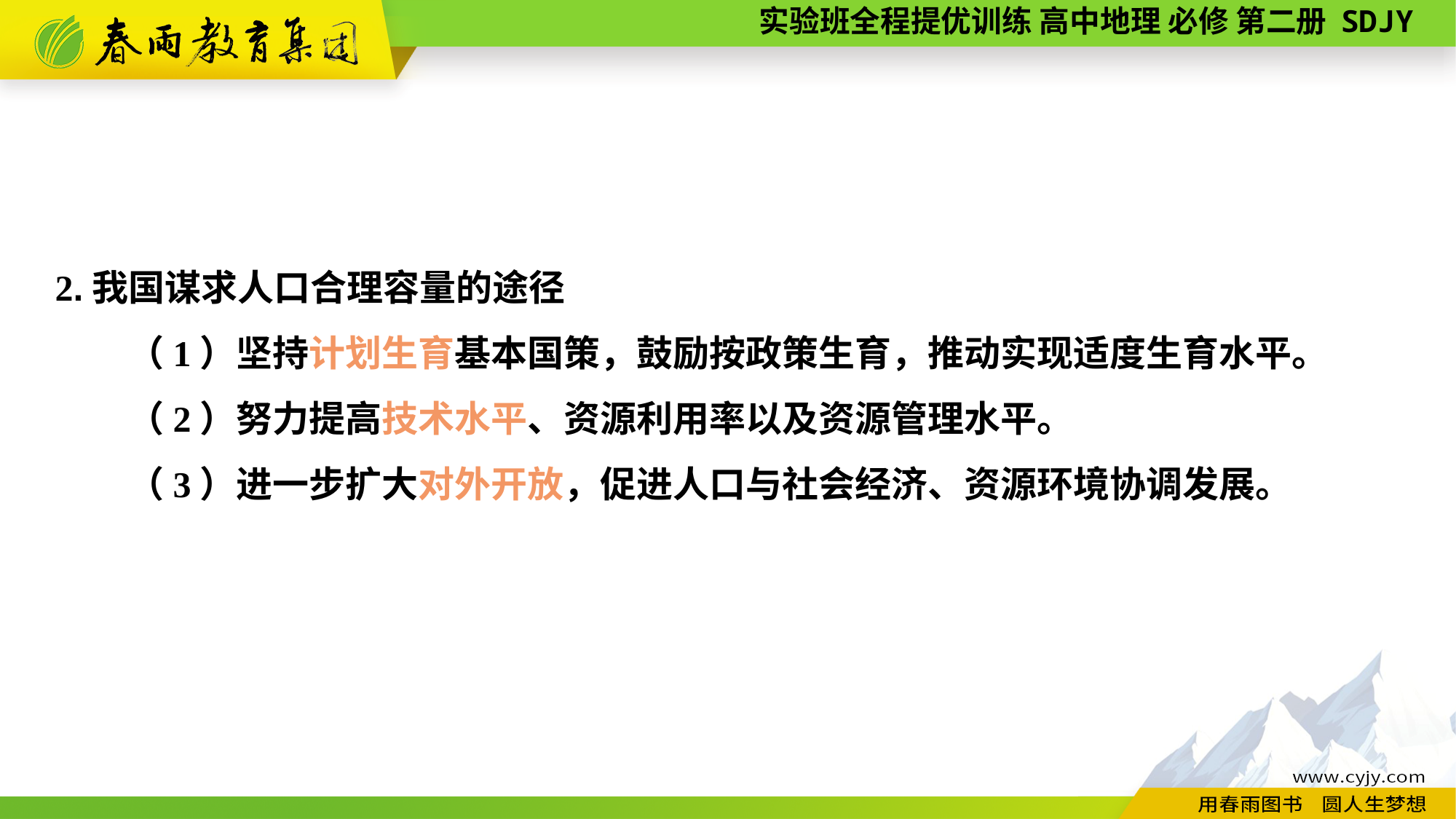

2.我国谋求人口合理容量的途径
　　（1）坚持计划生育基本国策，鼓励按政策生育，推动实现适度生育水平。
　　（2）努力提高技术水平、资源利用率以及资源管理水平。
　　（3）进一步扩大对外开放，促进人口与社会经济、资源环境协调发展。